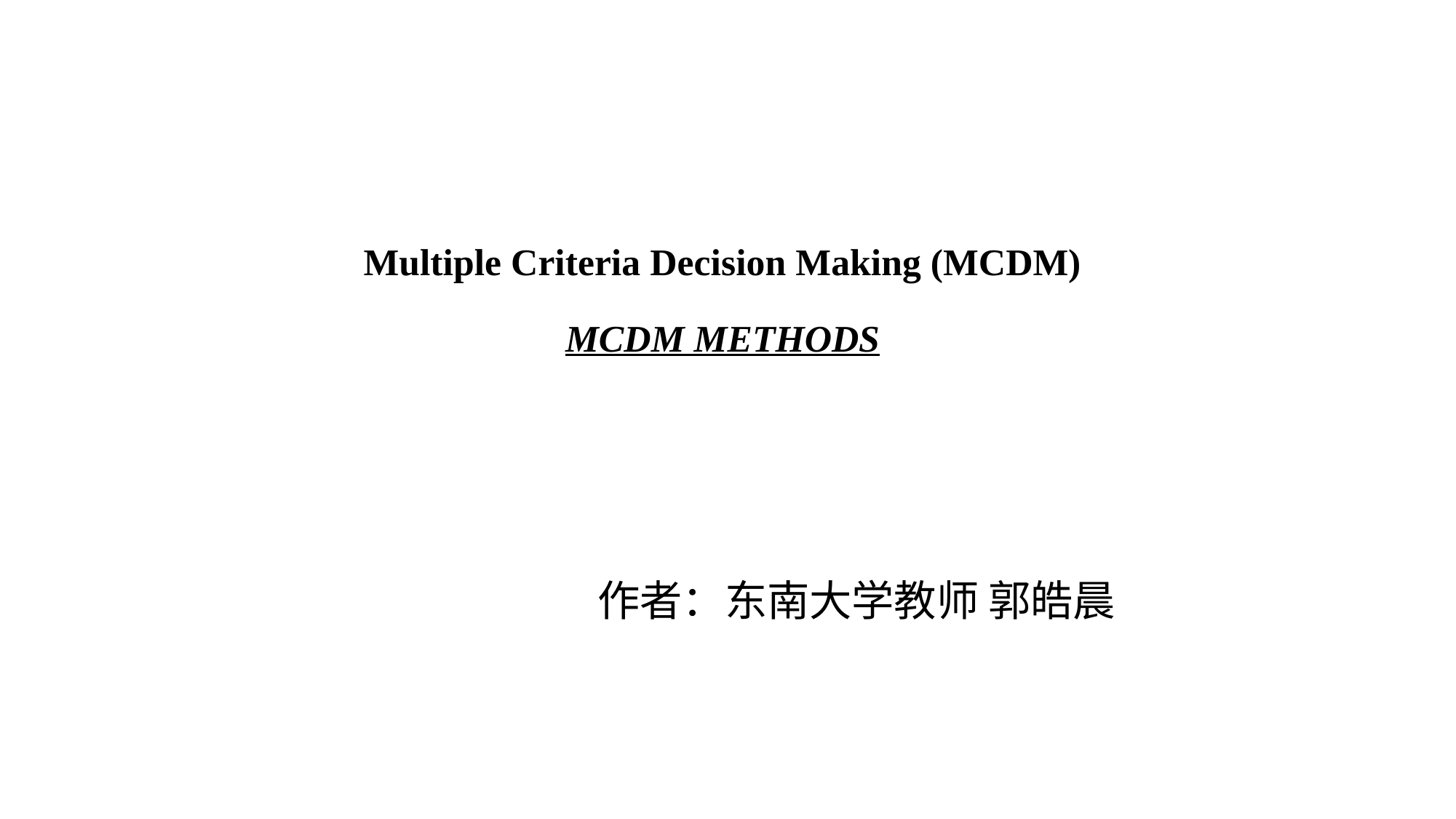

Multiple Criteria Decision Making (MCDM)
MCDM METHODS
作者：东南大学教师 郭皓晨